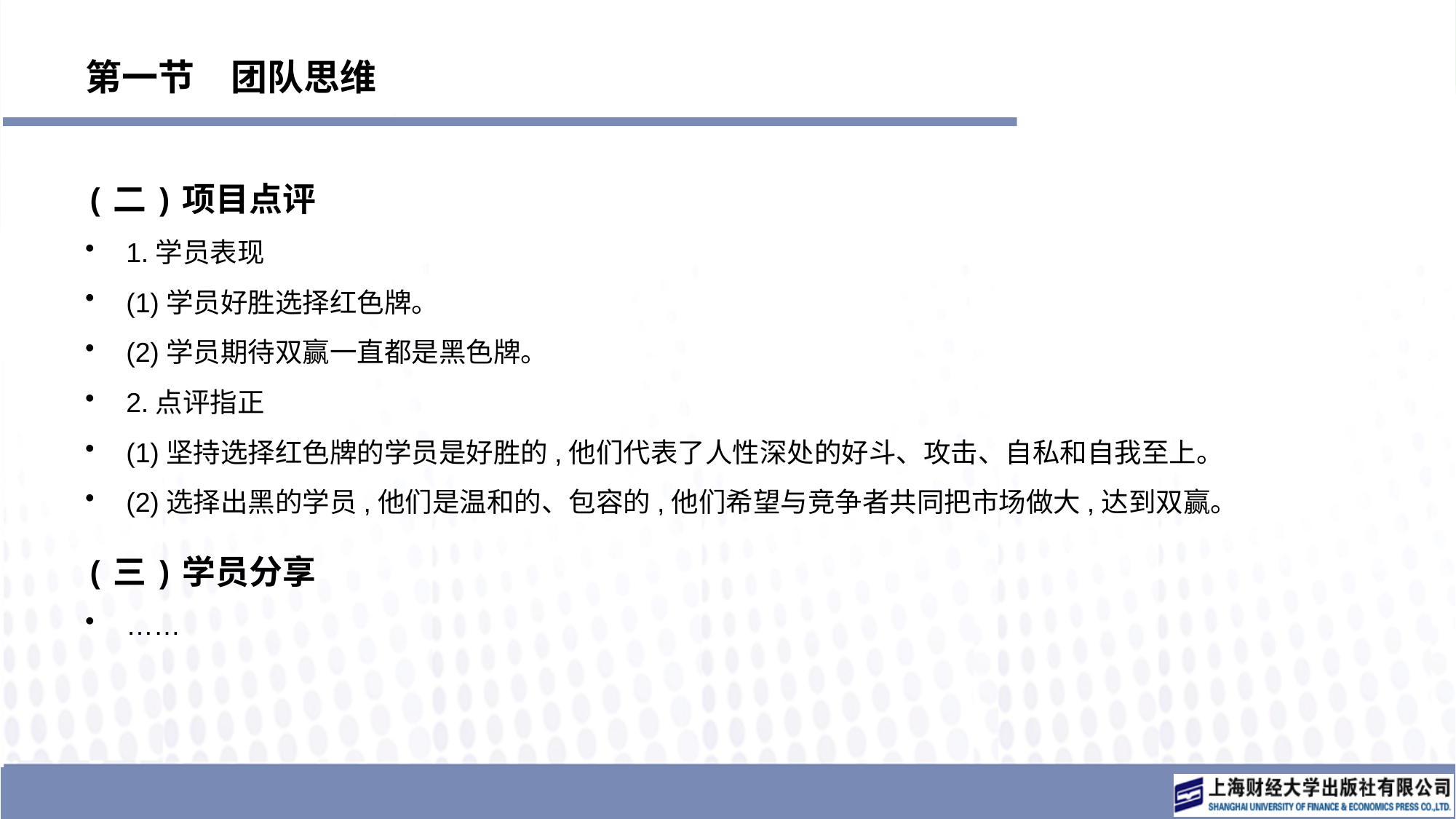

# 第一节　团队思维
(二)项目点评
1.学员表现
(1)学员好胜选择红色牌。
(2)学员期待双赢一直都是黑色牌。
2.点评指正
(1)坚持选择红色牌的学员是好胜的,他们代表了人性深处的好斗、攻击、自私和自我至上。
(2)选择出黑的学员,他们是温和的、包容的,他们希望与竞争者共同把市场做大,达到双赢。
(三)学员分享
……